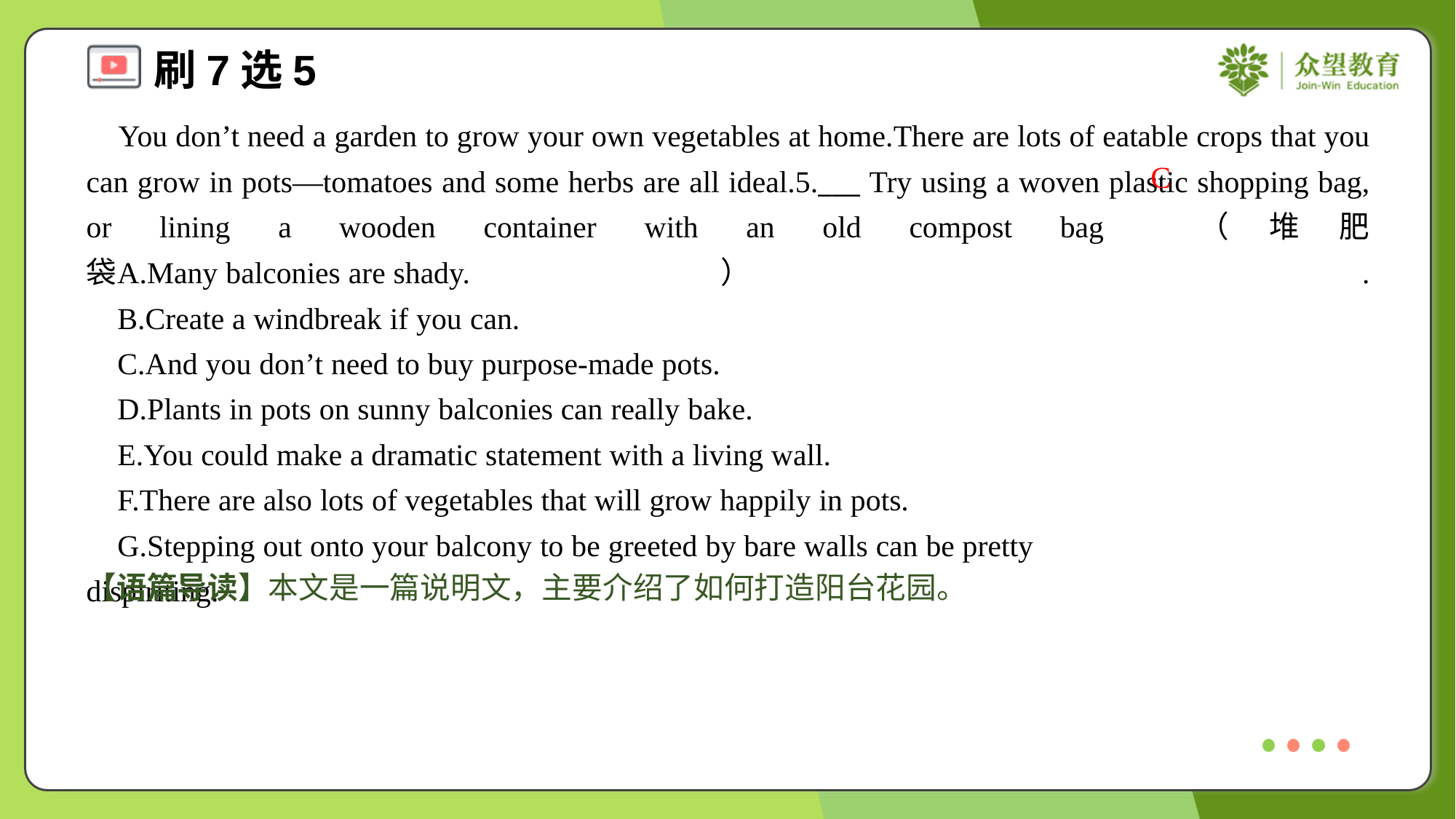

You don’t need a garden to grow your own vegetables at home.There are lots of eatable crops that you can grow in pots—tomatoes and some herbs are all ideal.5.___ Try using a woven plastic shopping bag, or lining a wooden container with an old compost bag （堆肥袋）.#5
C
    A.Many balconies are shady.
    B.Create a windbreak if you can.
    C.And you don’t need to buy purpose-made pots.
    D.Plants in pots on sunny balconies can really bake.
    E.You could make a dramatic statement with a living wall.
    F.There are also lots of vegetables that will grow happily in pots.
    G.Stepping out onto your balcony to be greeted by bare walls can be pretty dispiriting.#7
【语篇导读】本文是一篇说明文，主要介绍了如何打造阳台花园。